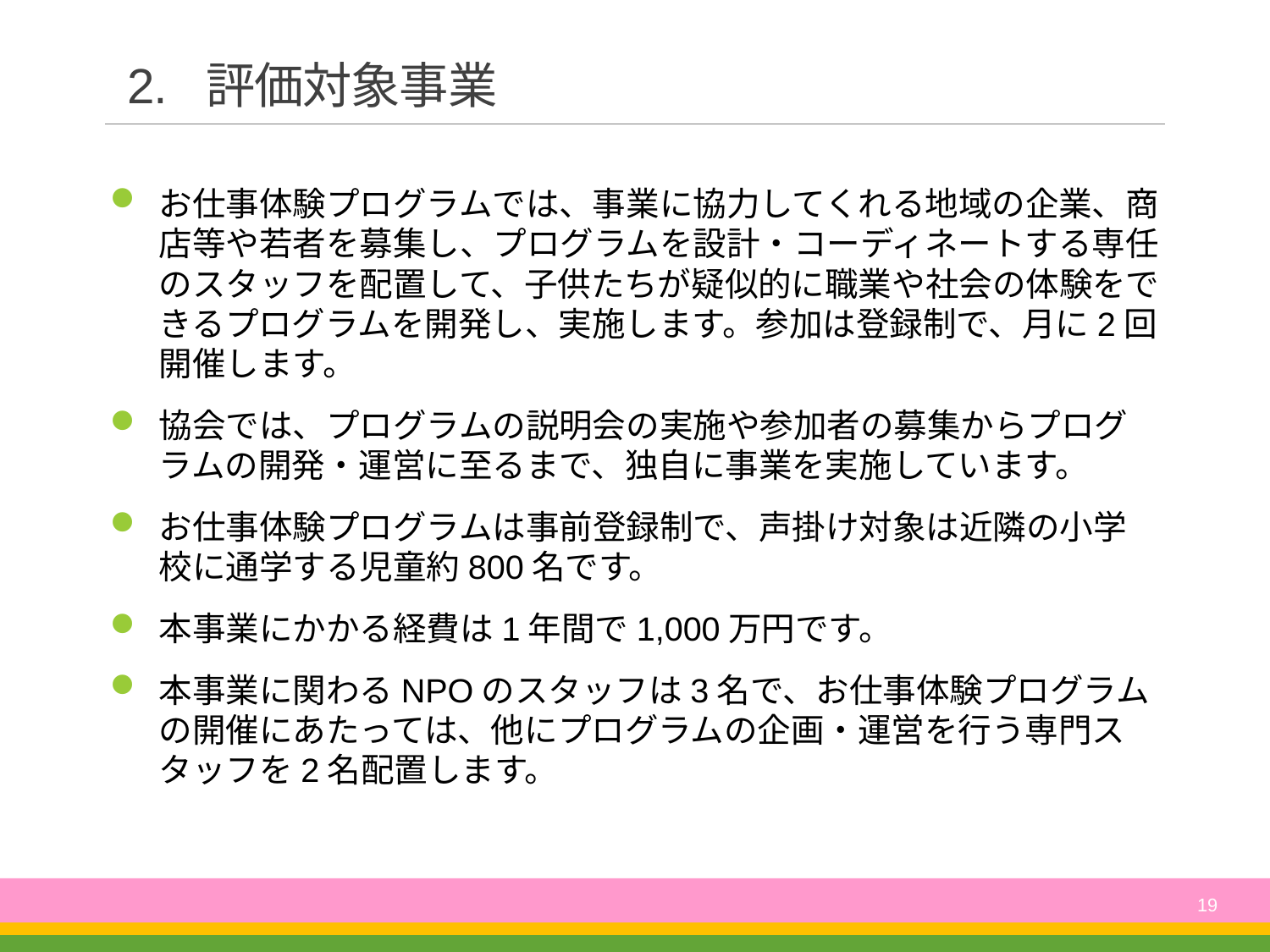

# 2.  評価対象事業
お仕事体験プログラムでは、事業に協力してくれる地域の企業、商店等や若者を募集し、プログラムを設計・コーディネートする専任のスタッフを配置して、子供たちが疑似的に職業や社会の体験をできるプログラムを開発し、実施します。参加は登録制で、月に2回開催します。
協会では、プログラムの説明会の実施や参加者の募集からプログラムの開発・運営に至るまで、独自に事業を実施しています。
お仕事体験プログラムは事前登録制で、声掛け対象は近隣の小学校に通学する児童約800名です。
本事業にかかる経費は1年間で1,000万円です。
本事業に関わるNPOのスタッフは3名で、お仕事体験プログラムの開催にあたっては、他にプログラムの企画・運営を行う専門スタッフを2名配置します。
19